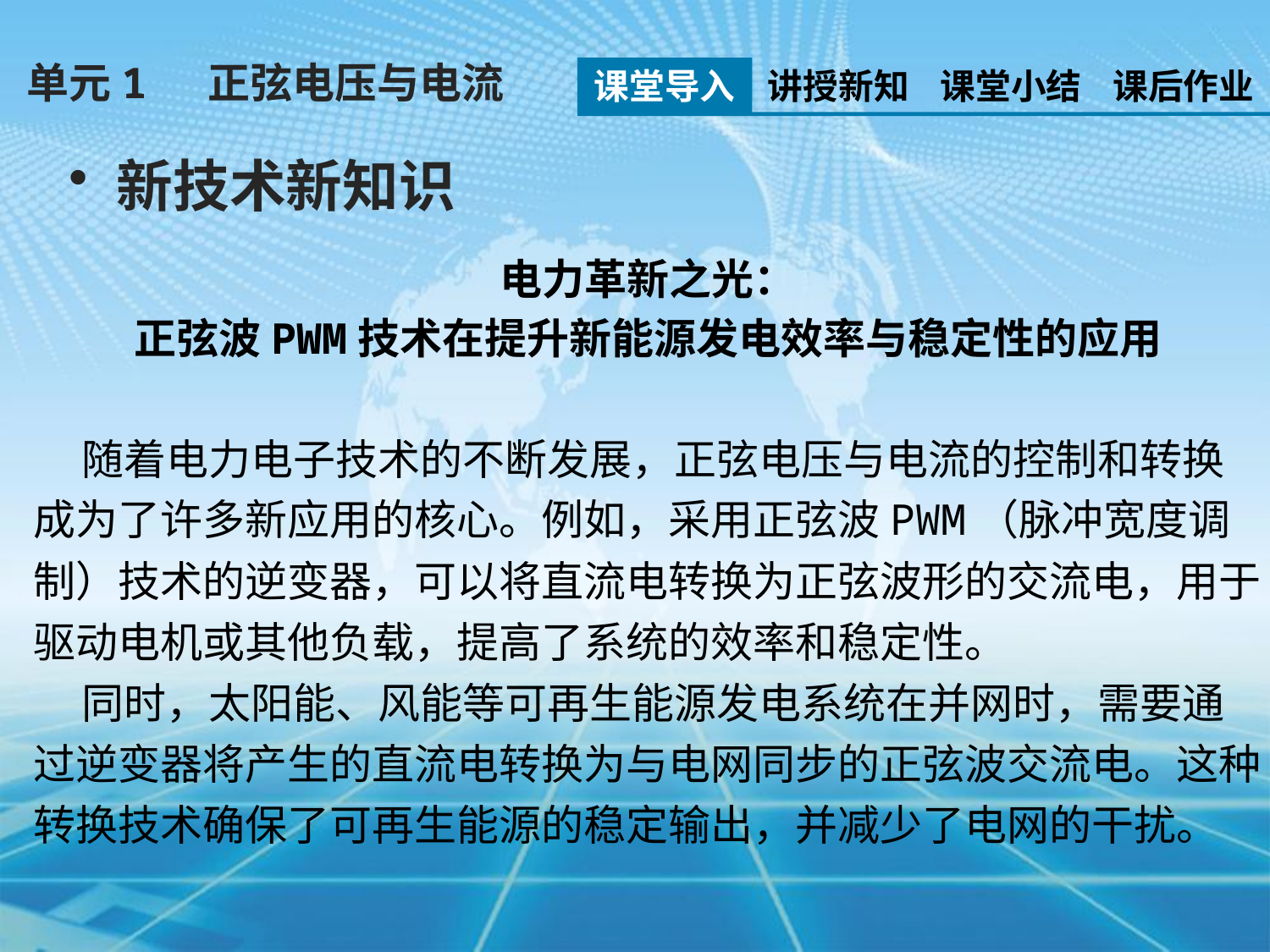

单元1  正弦电压与电流
课堂导入
讲授新知
课堂小结
课后作业
新技术新知识
电力革新之光：
正弦波PWM技术在提升新能源发电效率与稳定性的应用

    随着电力电子技术的不断发展，正弦电压与电流的控制和转换成为了许多新应用的核心。例如，采用正弦波PWM（脉冲宽度调制）技术的逆变器，可以将直流电转换为正弦波形的交流电，用于驱动电机或其他负载，提高了系统的效率和稳定性。
    同时，太阳能、风能等可再生能源发电系统在并网时，需要通过逆变器将产生的直流电转换为与电网同步的正弦波交流电。这种转换技术确保了可再生能源的稳定输出，并减少了电网的干扰。